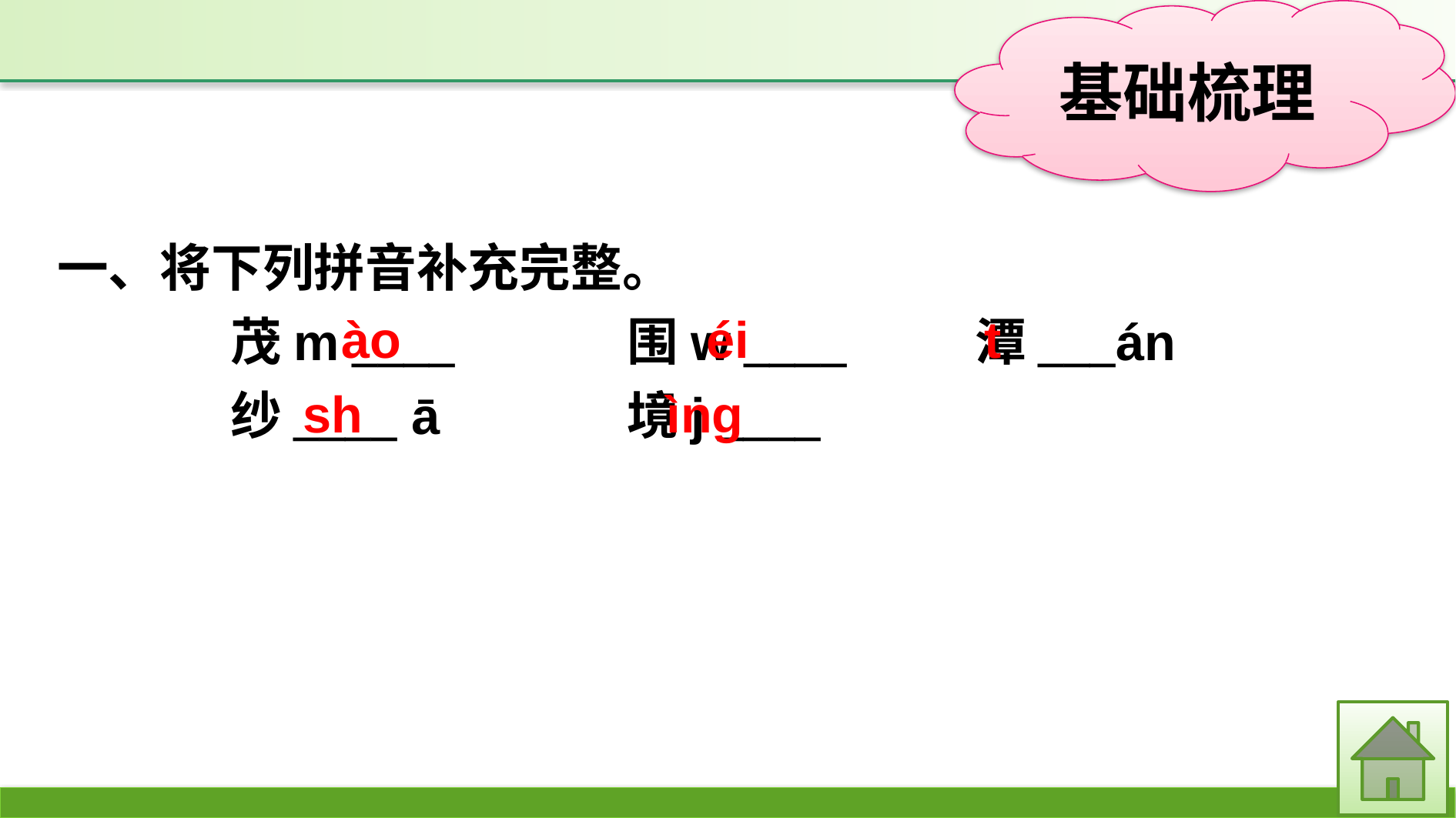

一、将下列拼音补充完整。
茂m ____ 　	围w ____ 　　潭___án
纱____ ā 　　	境j ____
t
ào
éi
sh
ìnɡ